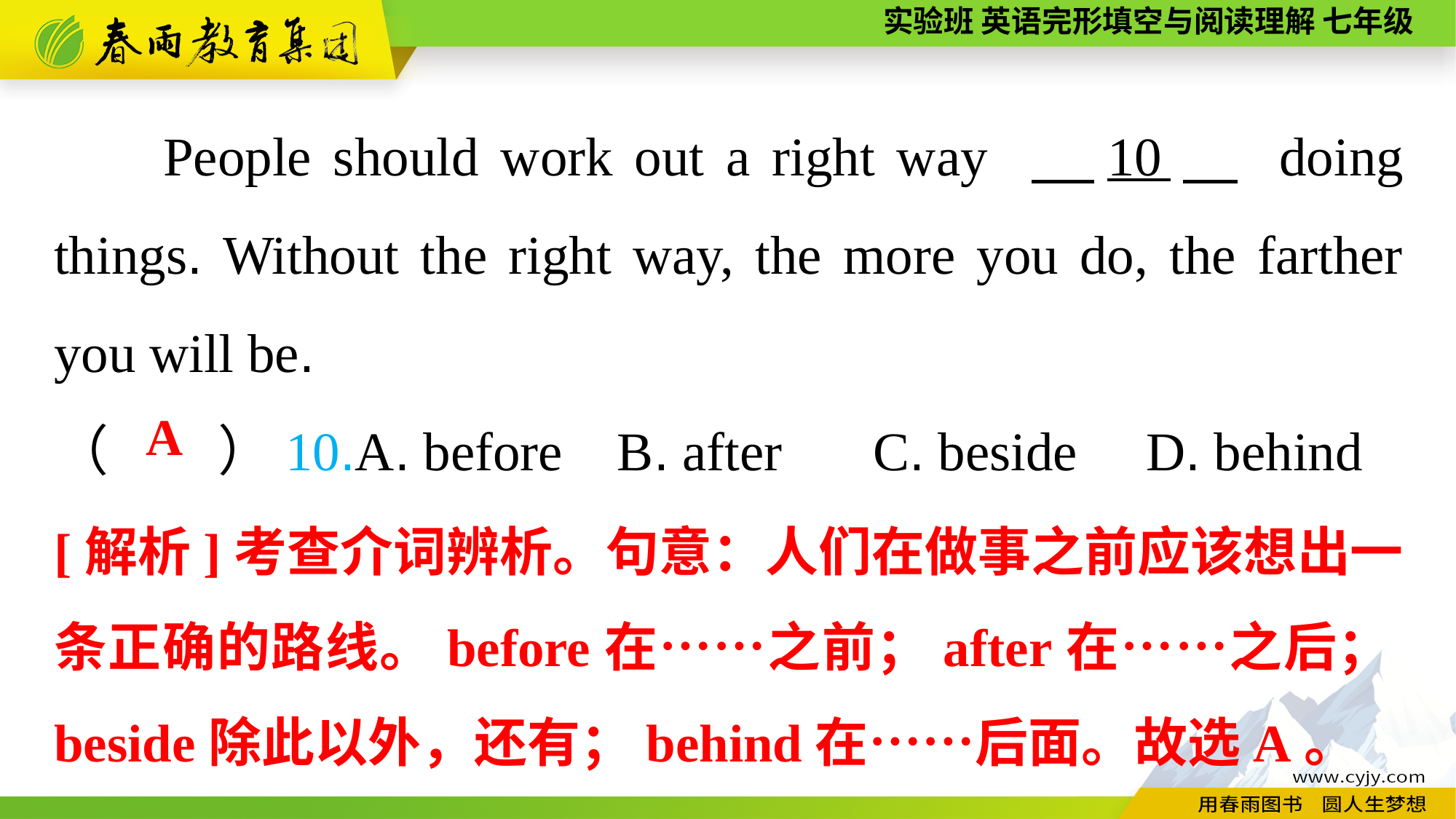

People should work out a right way 　10　 doing things. Without the right way, the more you do, the farther you will be.
（　　）10.A. before    B. after	    C. beside	D. behind
A
[解析]考查介词辨析。句意：人们在做事之前应该想出一条正确的路线。before在……之前；after在……之后；beside除此以外，还有；behind在……后面。故选A。